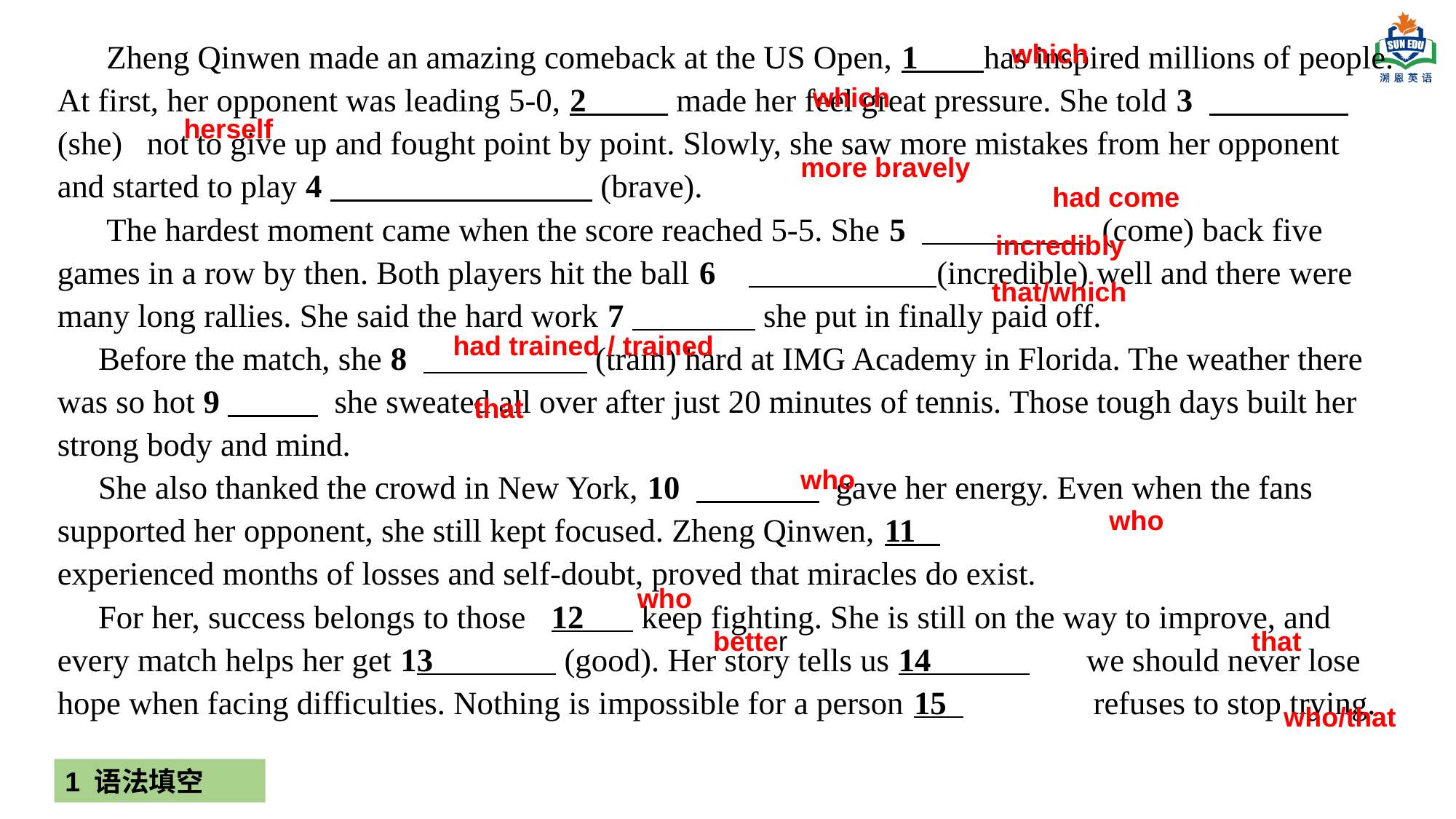

Zheng Qinwen made an amazing comeback at the US Open, 1        has inspired millions of people. At first, her opponent was leading 5-0, 2           made her feel great pressure. She told 3                      (she)   not to give up and fought point by point. Slowly, she saw more mistakes from her opponent and started to play 4                                  (brave).
      The hardest moment came when the score reached 5-5. She 5                        (come) back five games in a row by then. Both players hit the ball 6                           (incredible) well and there were many long rallies. She said the hard work 7                 she put in finally paid off.
     Before the match, she 8                       (train) hard at IMG Academy in Florida. The weather there was so hot 9              she sweated all over after just 20 minutes of tennis. Those tough days built her strong body and mind.
     She also thanked the crowd in New York, 10                   gave her energy. Even when the fans supported her opponent, she still kept focused. Zheng Qinwen, 11
experienced months of losses and self-doubt, proved that miracles do exist.
     For her, success belongs to those   12       keep fighting. She is still on the way to improve, and every match helps her get 13                (good). Her story tells us 14                   we should never lose hope when facing difficulties. Nothing is impossible for a person 15                  refuses to stop trying.

which
which
herself
more bravely
had come
incredibly
that/which
had trained / trained
that
who
who
who
better
that
who/that
1 语法填空